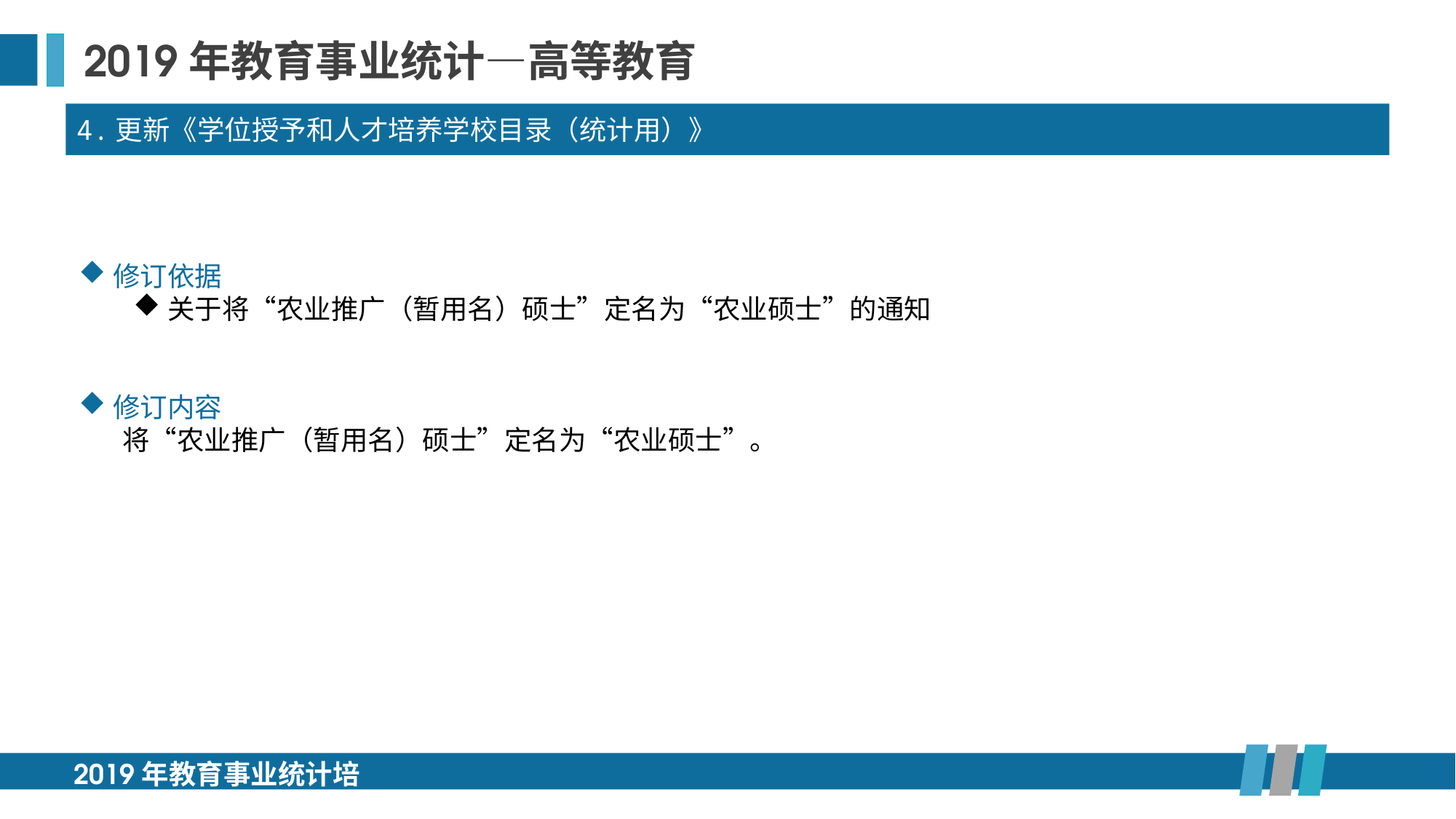

2019年教育事业统计—高等教育

4.更新《学位授予和人才培养学校目录（统计用）》

修订依据
关于将“农业推广（暂用名）硕士”定名为“农业硕士”的通知

修订内容
      将“农业推广（暂用名）硕士”定名为“农业硕士”。

2019年教育事业统计培训